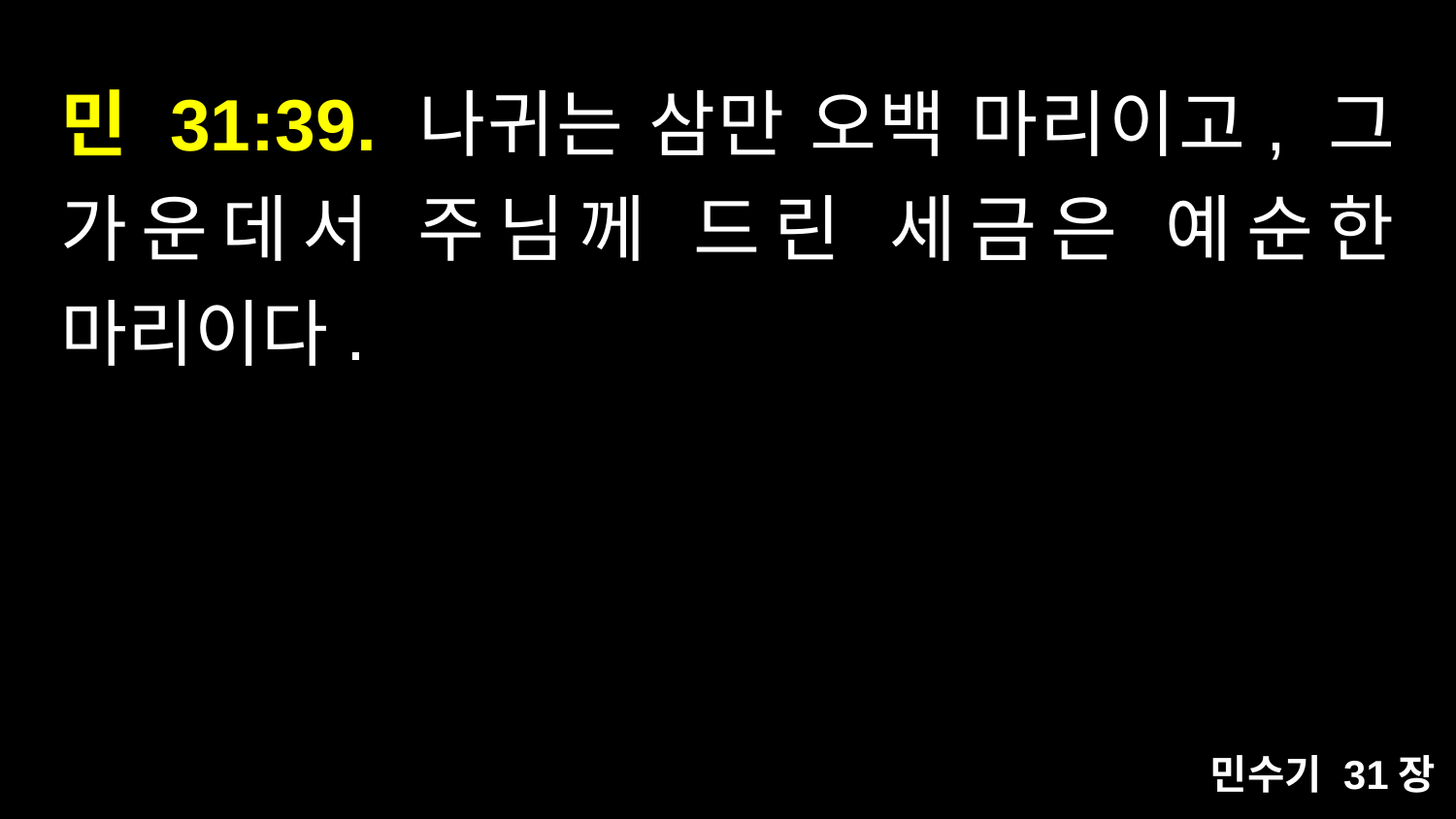

# 민 31:39. 나귀는 삼만 오백 마리이고, 그 가운데서 주님께 드린 세금은 예순한 마리이다.
민수기 31장